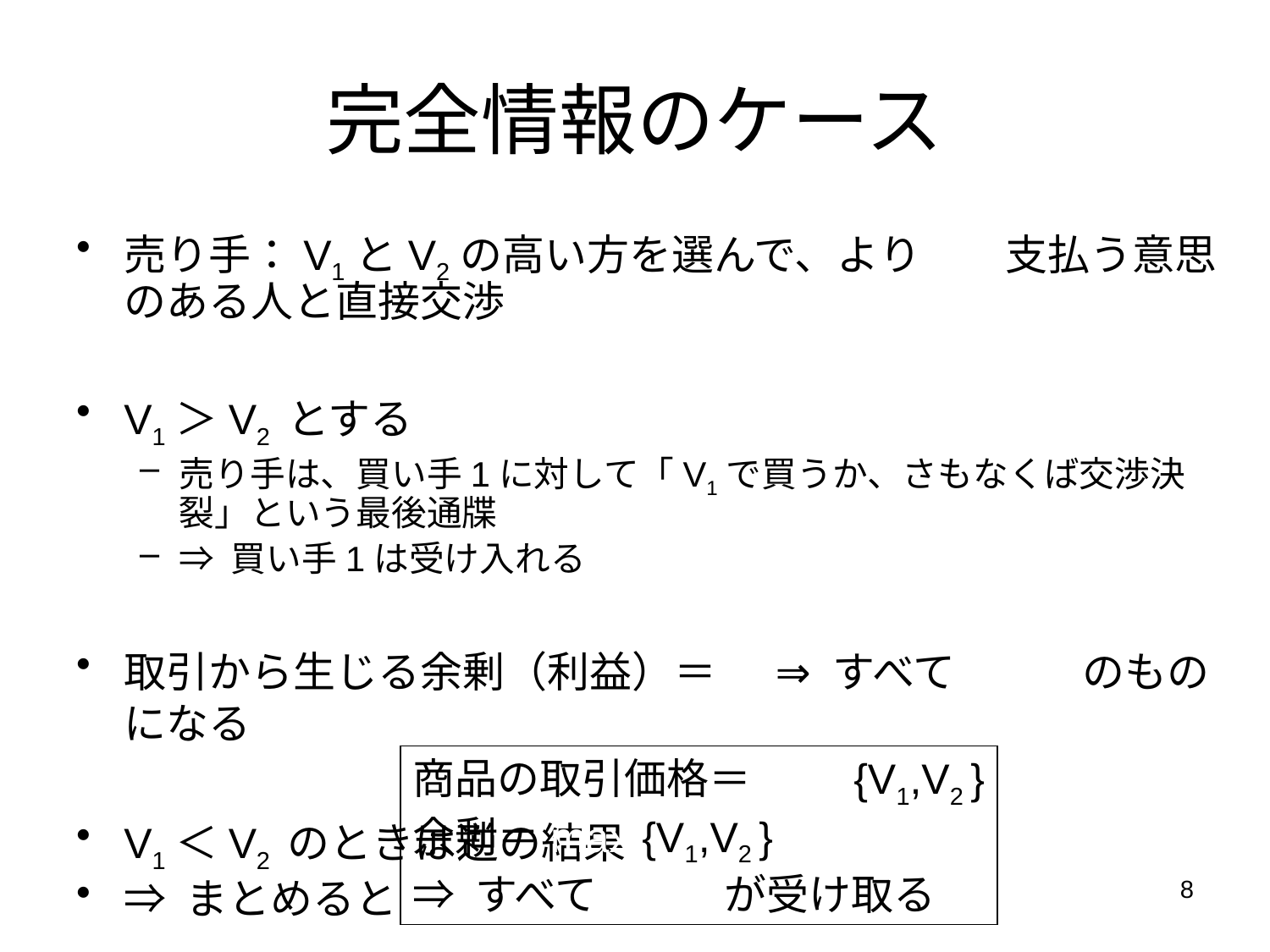

# 完全情報のケース
売り手：V1とV2の高い方を選んで、より多く支払う意思のある人と直接交渉

V1＞V2 とする
売り手は、買い手1に対して「V1で買うか、さもなくば交渉決裂」という最後通牒
⇒ 買い手1は受け入れる

取引から生じる余剰（利益）＝V1 ⇒ すべて売り手のものになる

V1＜V2 のときは逆の結果
⇒ まとめると
商品の取引価格＝max {V1,V2 }
余剰＝max {V1,V2 }
⇒ すべて売り手が受け取る
8